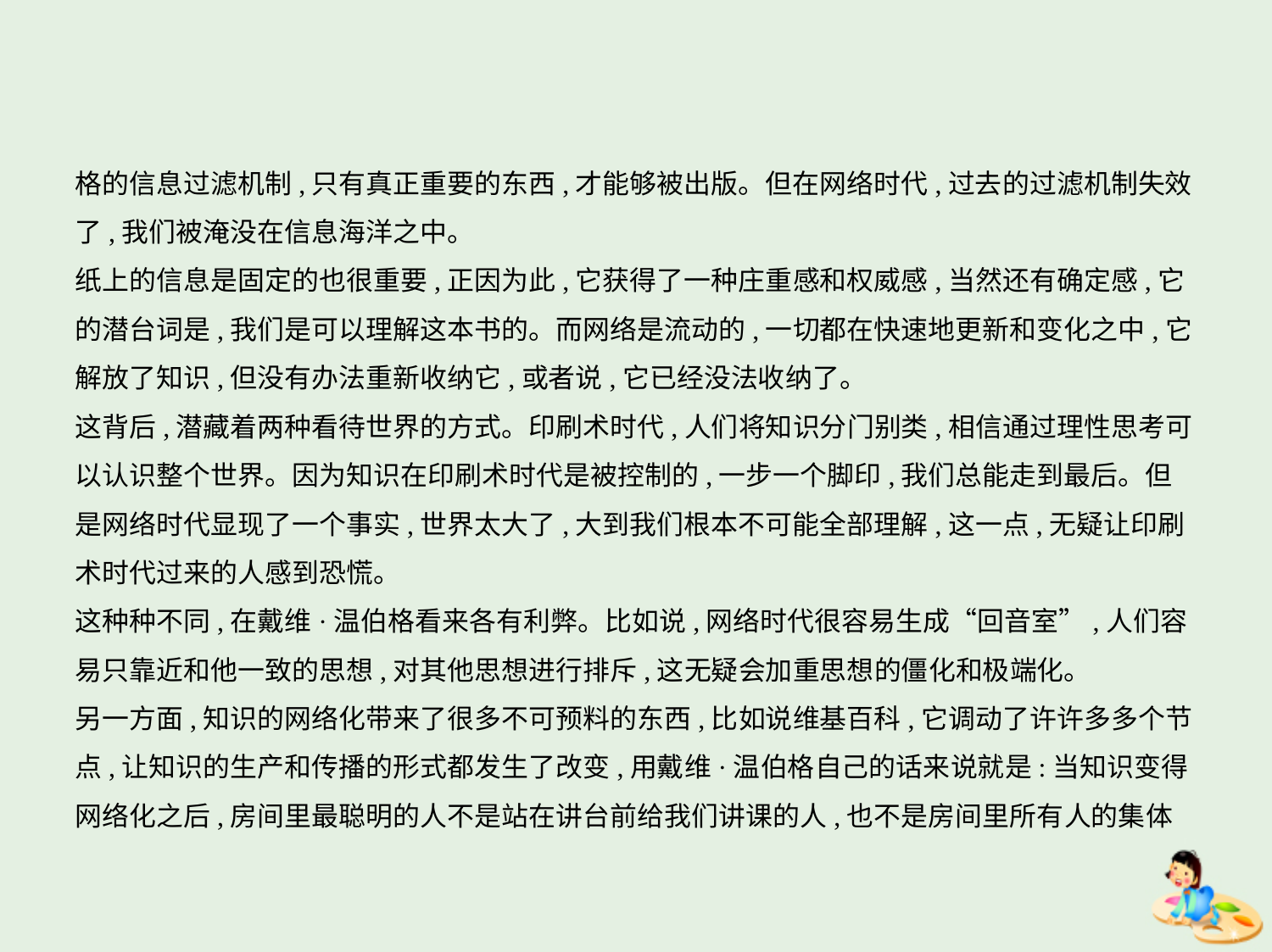

格的信息过滤机制,只有真正重要的东西,才能够被出版。但在网络时代,过去的过滤机制失效
了,我们被淹没在信息海洋之中。
纸上的信息是固定的也很重要,正因为此,它获得了一种庄重感和权威感,当然还有确定感,它
的潜台词是,我们是可以理解这本书的。而网络是流动的,一切都在快速地更新和变化之中,它
解放了知识,但没有办法重新收纳它,或者说,它已经没法收纳了。
这背后,潜藏着两种看待世界的方式。印刷术时代,人们将知识分门别类,相信通过理性思考可
以认识整个世界。因为知识在印刷术时代是被控制的,一步一个脚印,我们总能走到最后。但
是网络时代显现了一个事实,世界太大了,大到我们根本不可能全部理解,这一点,无疑让印刷
术时代过来的人感到恐慌。
这种种不同,在戴维·温伯格看来各有利弊。比如说,网络时代很容易生成“回音室”,人们容
易只靠近和他一致的思想,对其他思想进行排斥,这无疑会加重思想的僵化和极端化。
另一方面,知识的网络化带来了很多不可预料的东西,比如说维基百科,它调动了许许多多个节
点,让知识的生产和传播的形式都发生了改变,用戴维·温伯格自己的话来说就是:当知识变得
网络化之后,房间里最聪明的人不是站在讲台前给我们讲课的人,也不是房间里所有人的集体